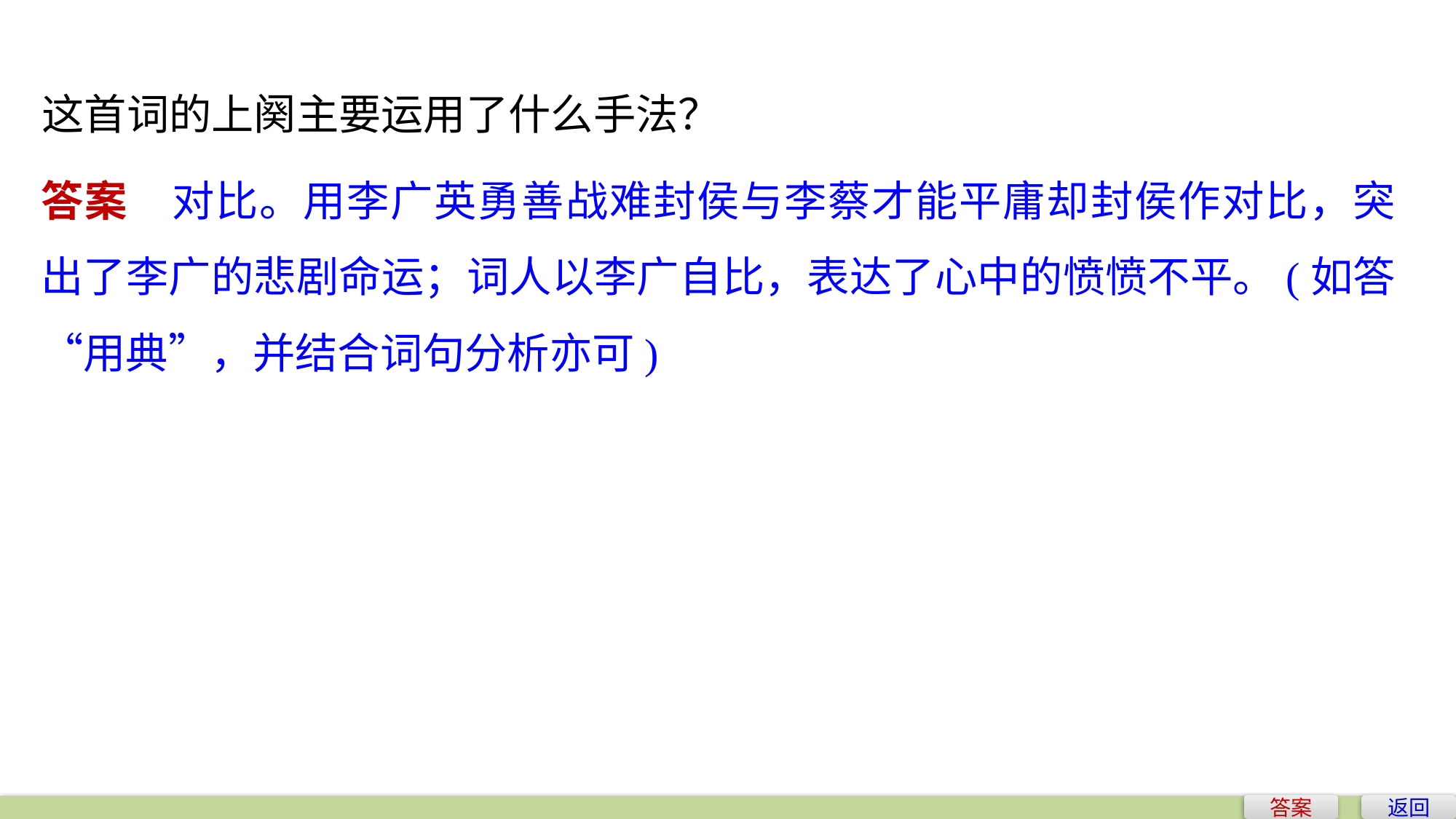

这首词的上阕主要运用了什么手法？
答案　对比。用李广英勇善战难封侯与李蔡才能平庸却封侯作对比，突出了李广的悲剧命运；词人以李广自比，表达了心中的愤愤不平。(如答“用典”，并结合词句分析亦可)
答案
返回